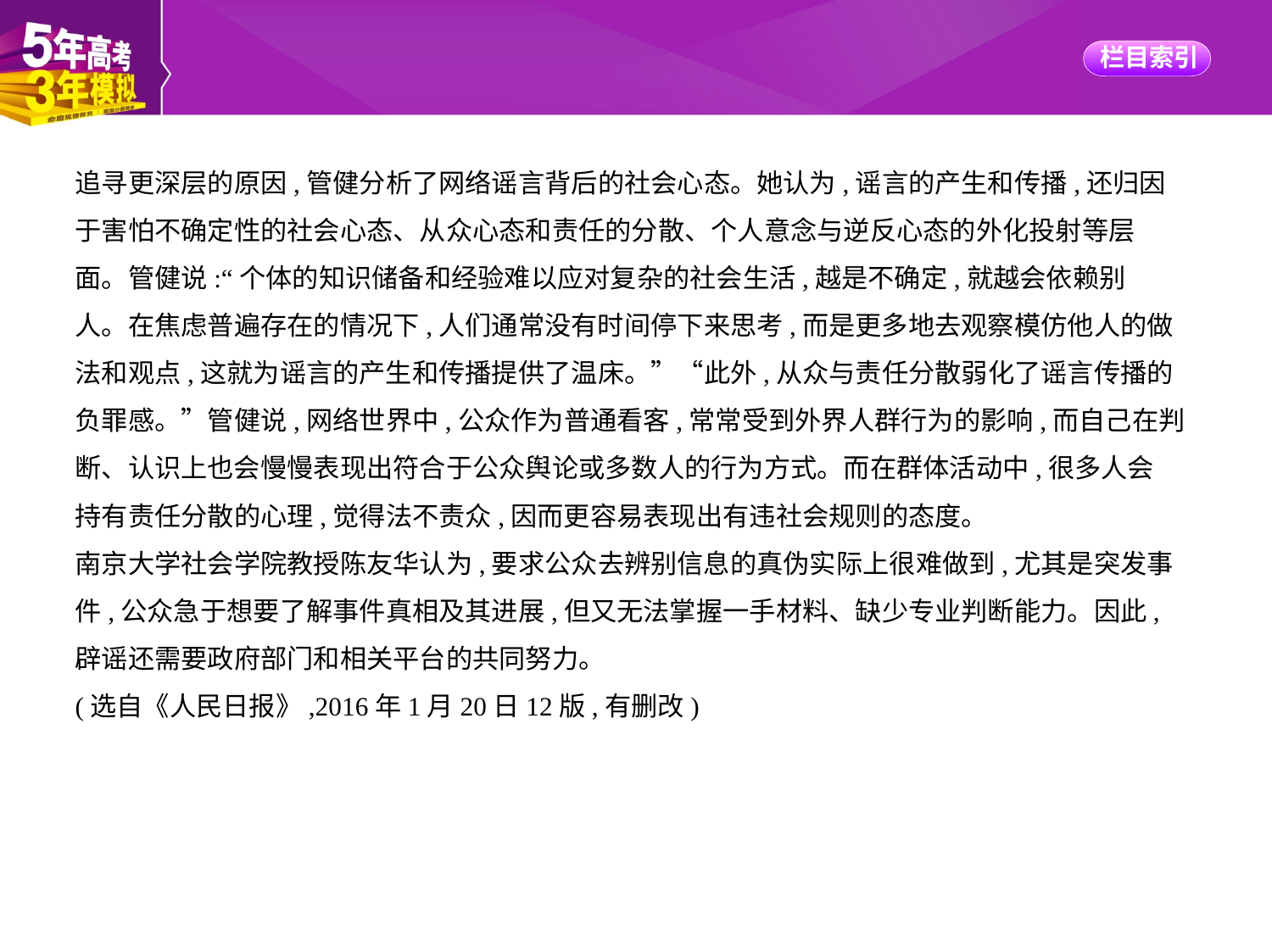

追寻更深层的原因,管健分析了网络谣言背后的社会心态。她认为,谣言的产生和传播,还归因
于害怕不确定性的社会心态、从众心态和责任的分散、个人意念与逆反心态的外化投射等层
面。管健说:“个体的知识储备和经验难以应对复杂的社会生活,越是不确定,就越会依赖别
人。在焦虑普遍存在的情况下,人们通常没有时间停下来思考,而是更多地去观察模仿他人的做
法和观点,这就为谣言的产生和传播提供了温床。”“此外,从众与责任分散弱化了谣言传播的
负罪感。”管健说,网络世界中,公众作为普通看客,常常受到外界人群行为的影响,而自己在判
断、认识上也会慢慢表现出符合于公众舆论或多数人的行为方式。而在群体活动中,很多人会
持有责任分散的心理,觉得法不责众,因而更容易表现出有违社会规则的态度。
南京大学社会学院教授陈友华认为,要求公众去辨别信息的真伪实际上很难做到,尤其是突发事
件,公众急于想要了解事件真相及其进展,但又无法掌握一手材料、缺少专业判断能力。因此,
辟谣还需要政府部门和相关平台的共同努力。
(选自《人民日报》,2016年1月20日12版,有删改)